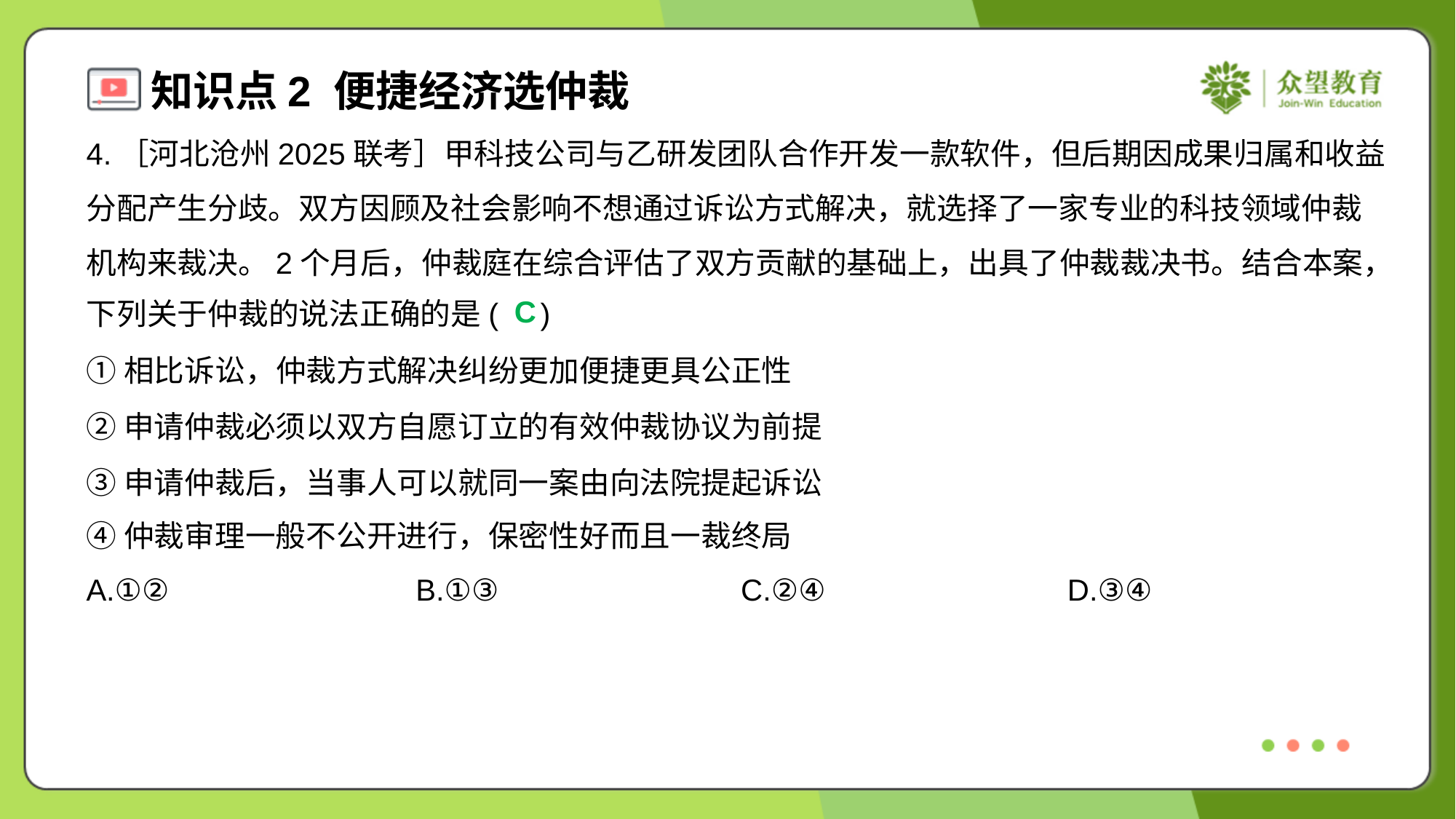

4.［河北沧州2025联考］甲科技公司与乙研发团队合作开发一款软件，但后期因成果归属和收益
分配产生分歧。双方因顾及社会影响不想通过诉讼方式解决，就选择了一家专业的科技领域仲裁
机构来裁决。2个月后，仲裁庭在综合评估了双方贡献的基础上，出具了仲裁裁决书。结合本案，
下列关于仲裁的说法正确的是(     )
C
①相比诉讼，仲裁方式解决纠纷更加便捷更具公正性
②申请仲裁必须以双方自愿订立的有效仲裁协议为前提
③申请仲裁后，当事人可以就同一案由向法院提起诉讼
④仲裁审理一般不公开进行，保密性好而且一裁终局
A.①②	B.①③	C.②④	D.③④